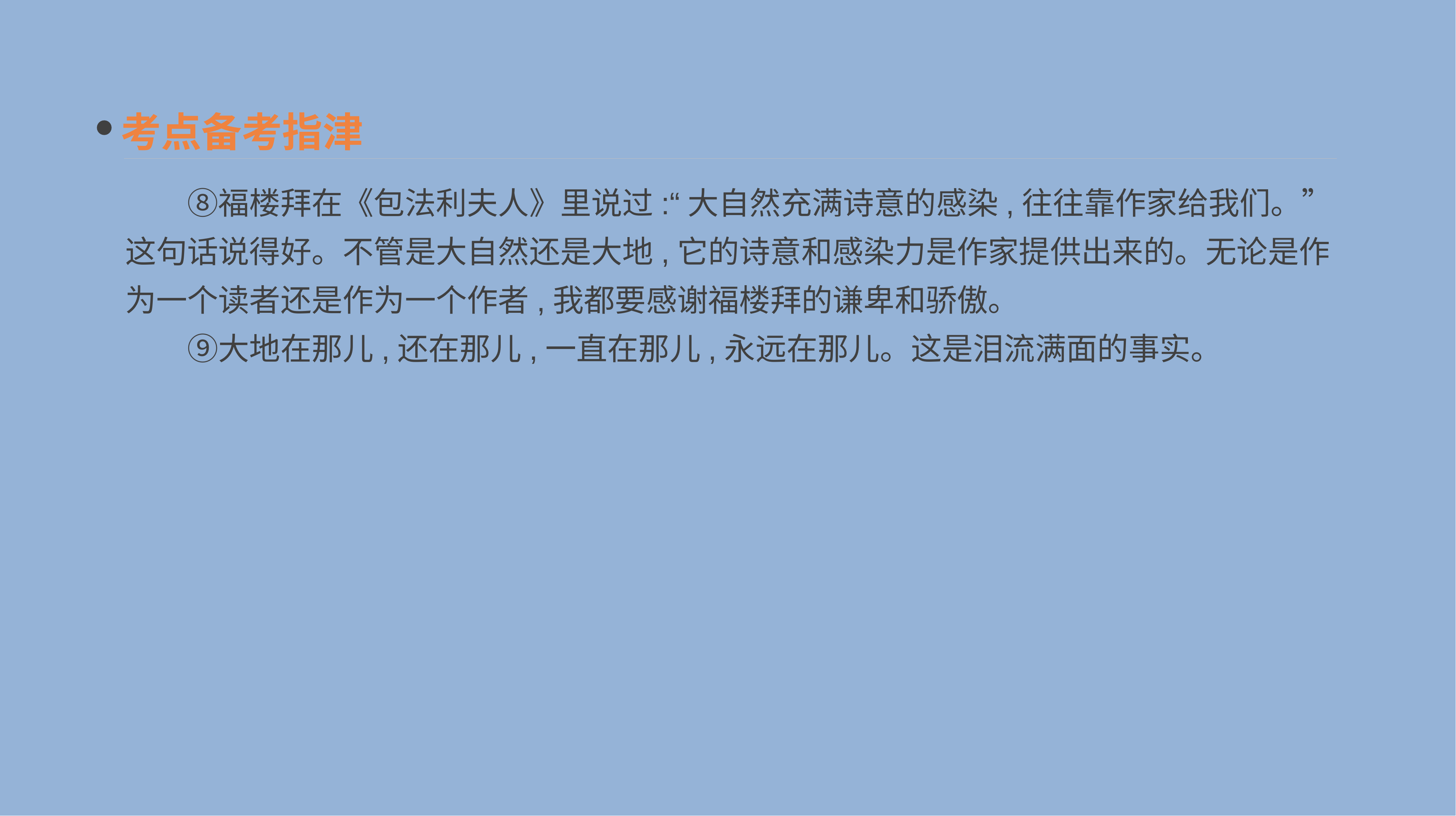

考点备考指津

　　⑧福楼拜在《包法利夫人》里说过:“大自然充满诗意的感染,往往靠作家给我们。”这句话说得好。不管是大自然还是大地,它的诗意和感染力是作家提供出来的。无论是作为一个读者还是作为一个作者,我都要感谢福楼拜的谦卑和骄傲。
　　⑨大地在那儿,还在那儿,一直在那儿,永远在那儿。这是泪流满面的事实。